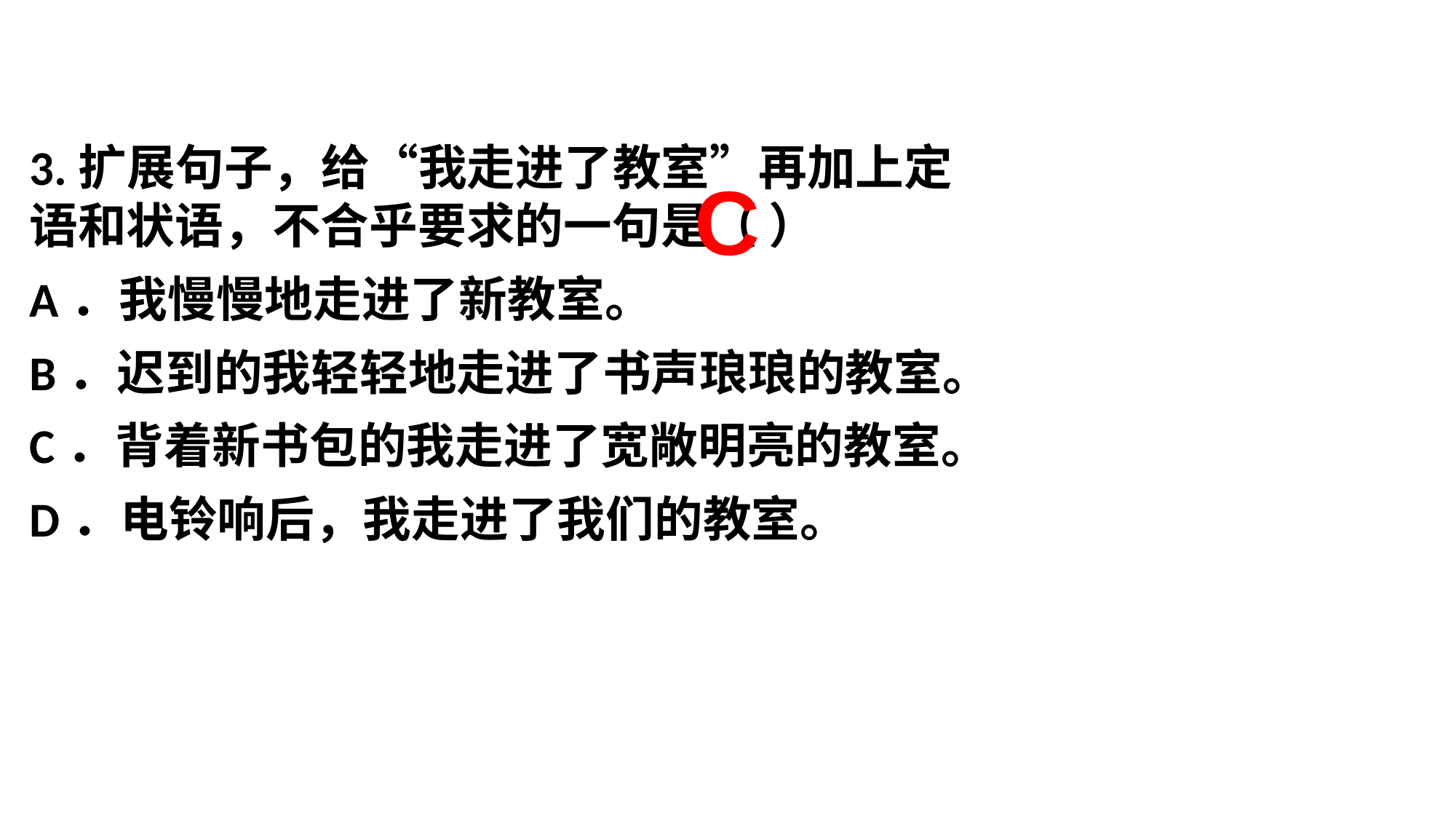

#
3.扩展句子，给“我走进了教室”再加上定语和状语，不合乎要求的一句是（ ）
A．我慢慢地走进了新教室。
B．迟到的我轻轻地走进了书声琅琅的教室。
C．背着新书包的我走进了宽敞明亮的教室。
D．电铃响后，我走进了我们的教室。
C